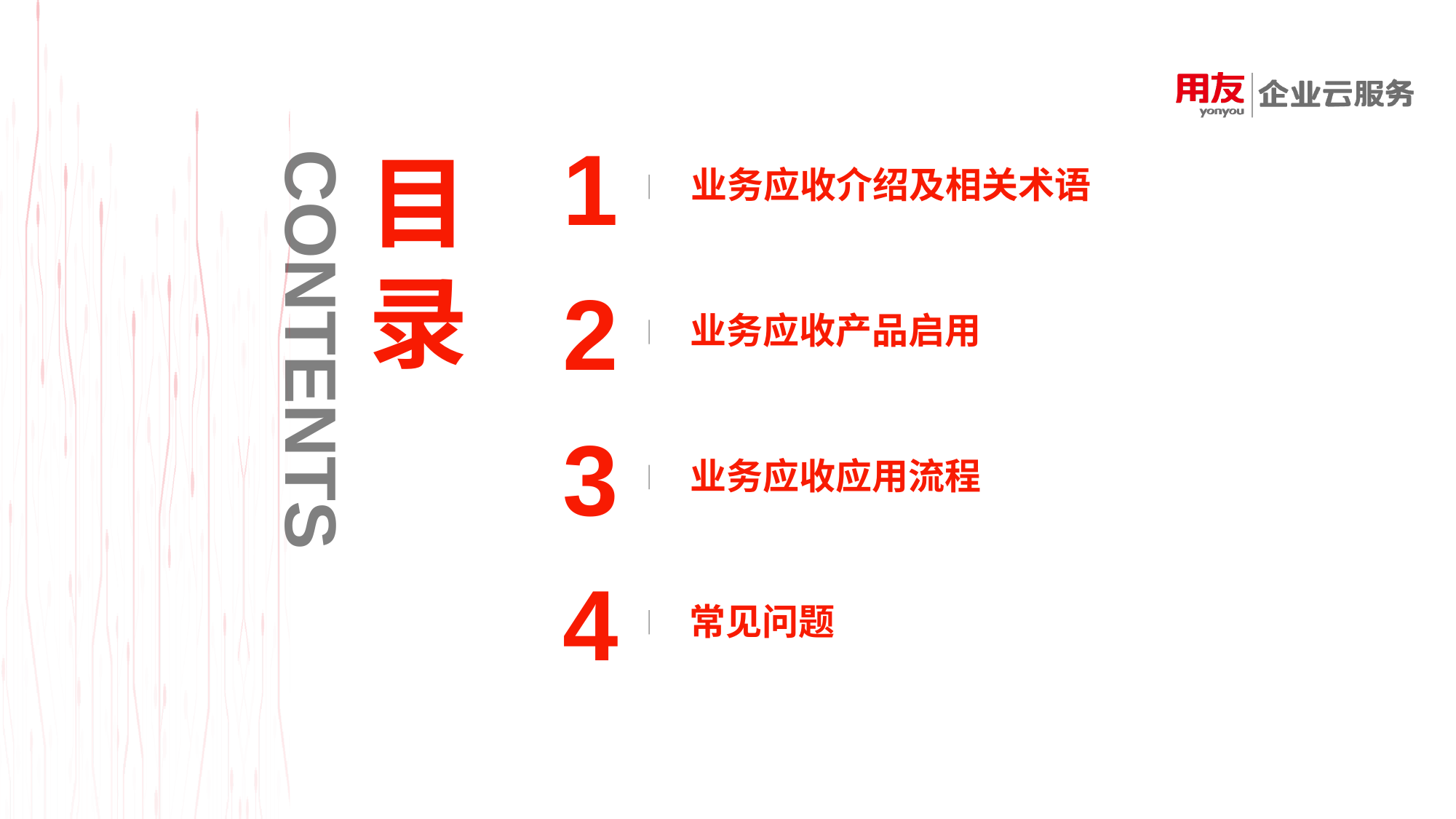

1
目
录
CONTENTS
业务应收介绍及相关术语
2

业务应收产品启用
3
业务应收应用流程
4
常见问题